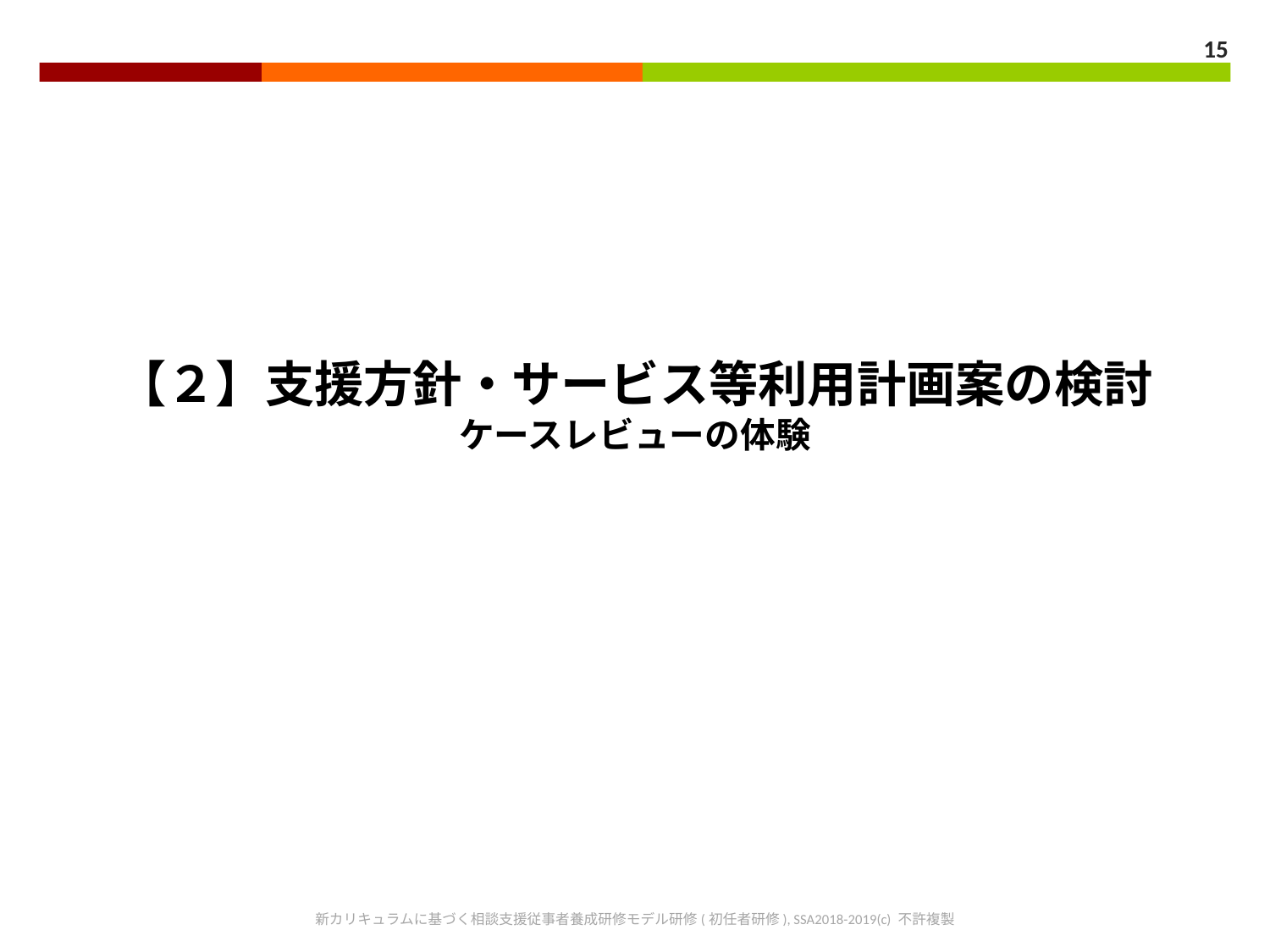

15
【２】支援方針・サービス等利用計画案の検討
ケースレビューの体験
新カリキュラムに基づく相談支援従事者養成研修モデル研修(初任者研修), SSA2018-2019(c) 不許複製